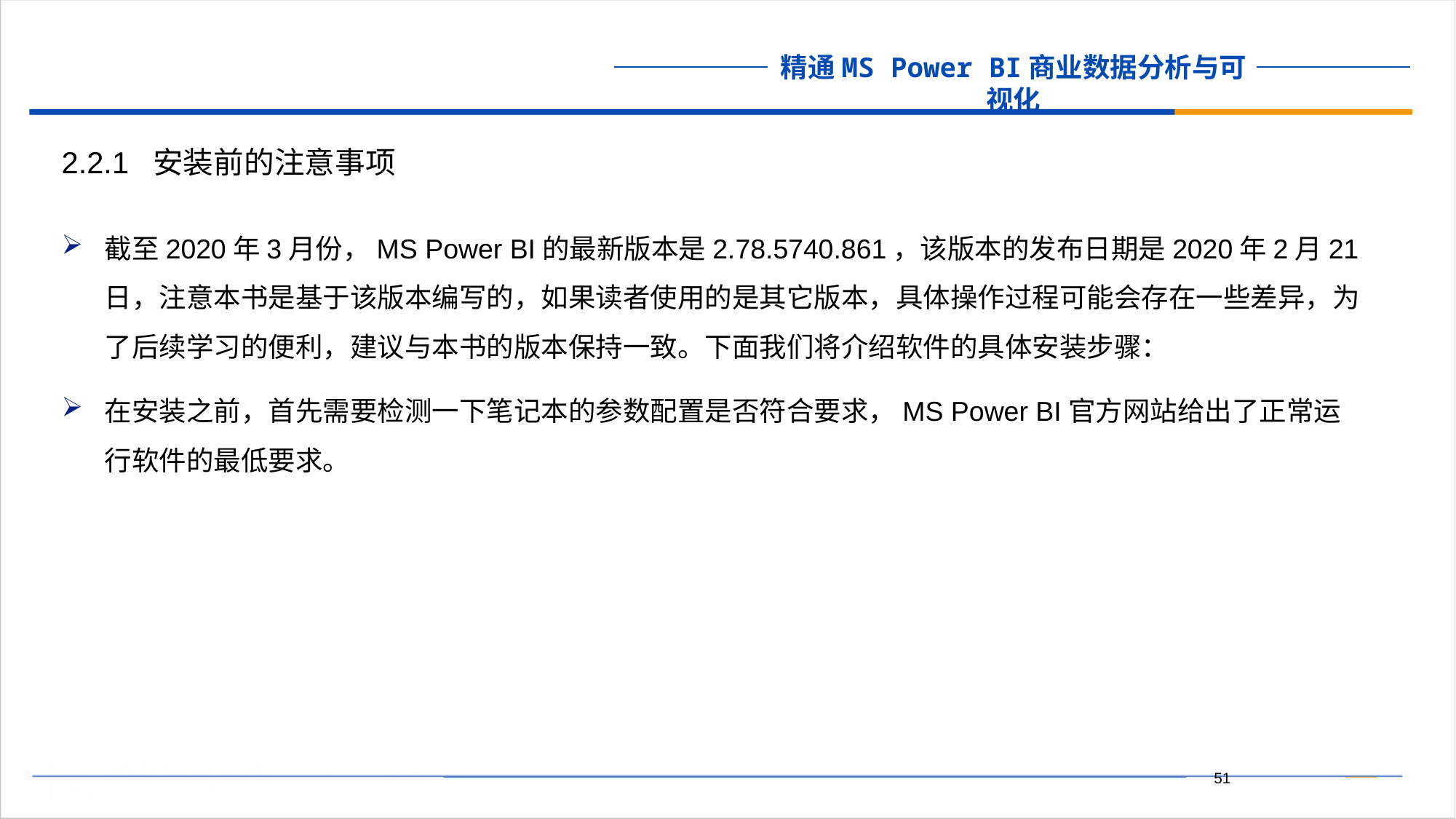

2.2.1  安装前的注意事项
截至2020年3月份，MS Power BI的最新版本是2.78.5740.861，该版本的发布日期是2020年2月21日，注意本书是基于该版本编写的，如果读者使用的是其它版本，具体操作过程可能会存在一些差异，为了后续学习的便利，建议与本书的版本保持一致。下面我们将介绍软件的具体安装步骤：
在安装之前，首先需要检测一下笔记本的参数配置是否符合要求，MS Power BI官方网站给出了正常运行软件的最低要求。